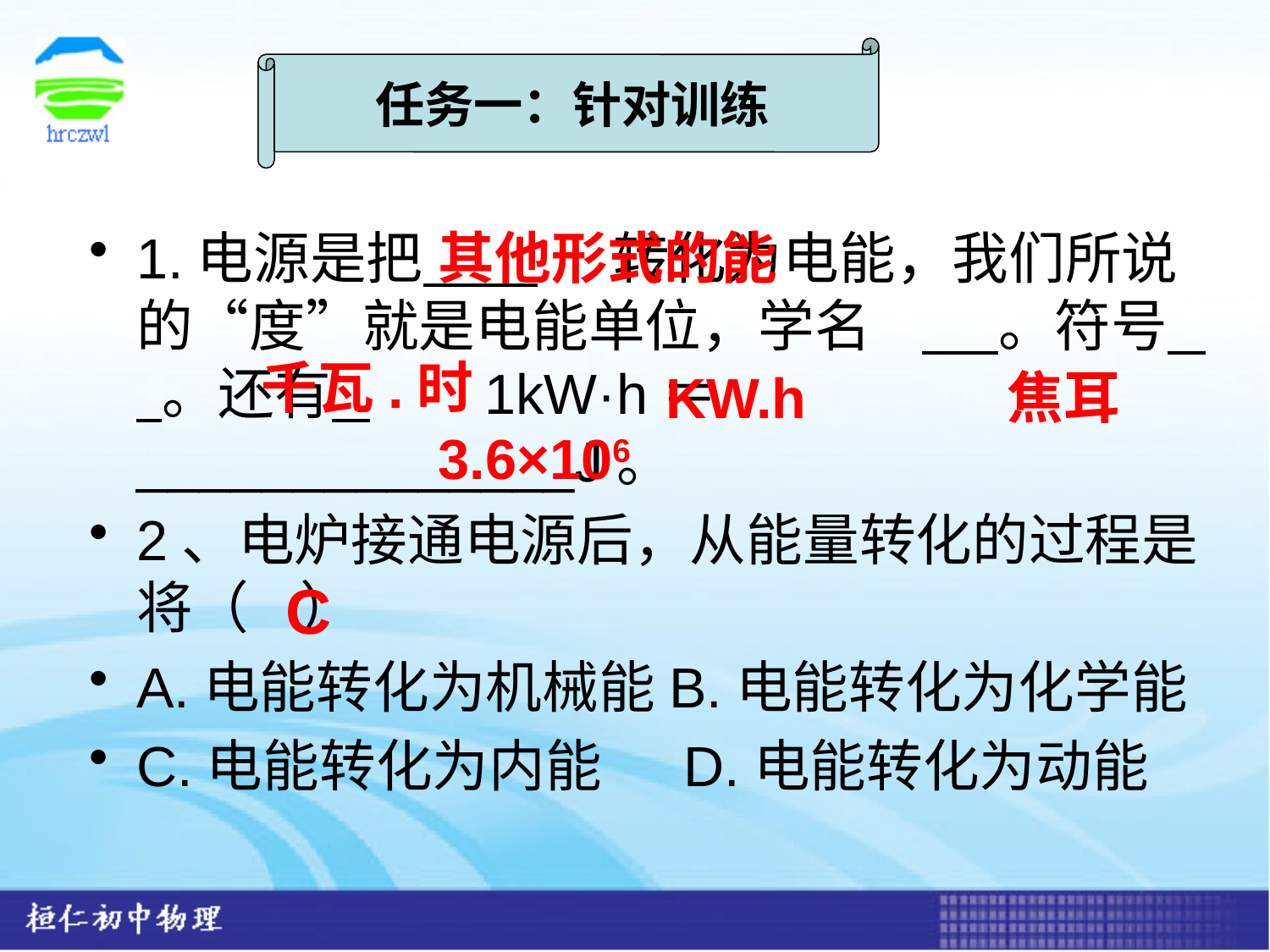

#
任务一：针对训练
其他形式的能
1.电源是把               转化为电能，我们所说的“度”就是电能单位，学名          。符号      。还有           1kW·h＝______________J。
2、电炉接通电源后，从能量转化的过程是将（    ）
A.电能转化为机械能B.电能转化为化学能
C.电能转化为内能	  D.电能转化为动能

千瓦.时
KW.h
焦耳
3.6×106
C